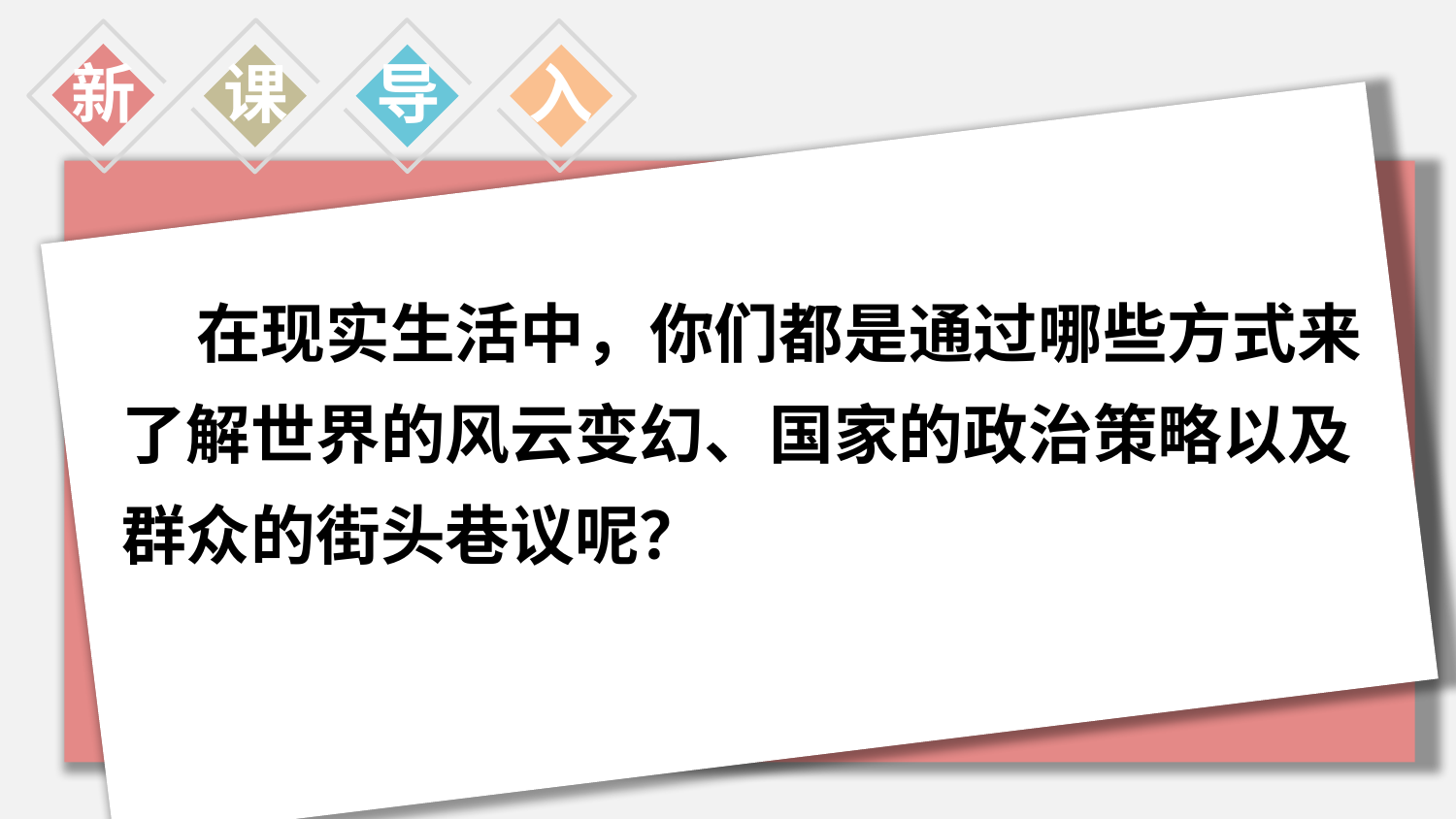

新
课
导
入
    在现实生活中，你们都是通过哪些方式来了解世界的风云变幻、国家的政治策略以及群众的街头巷议呢？